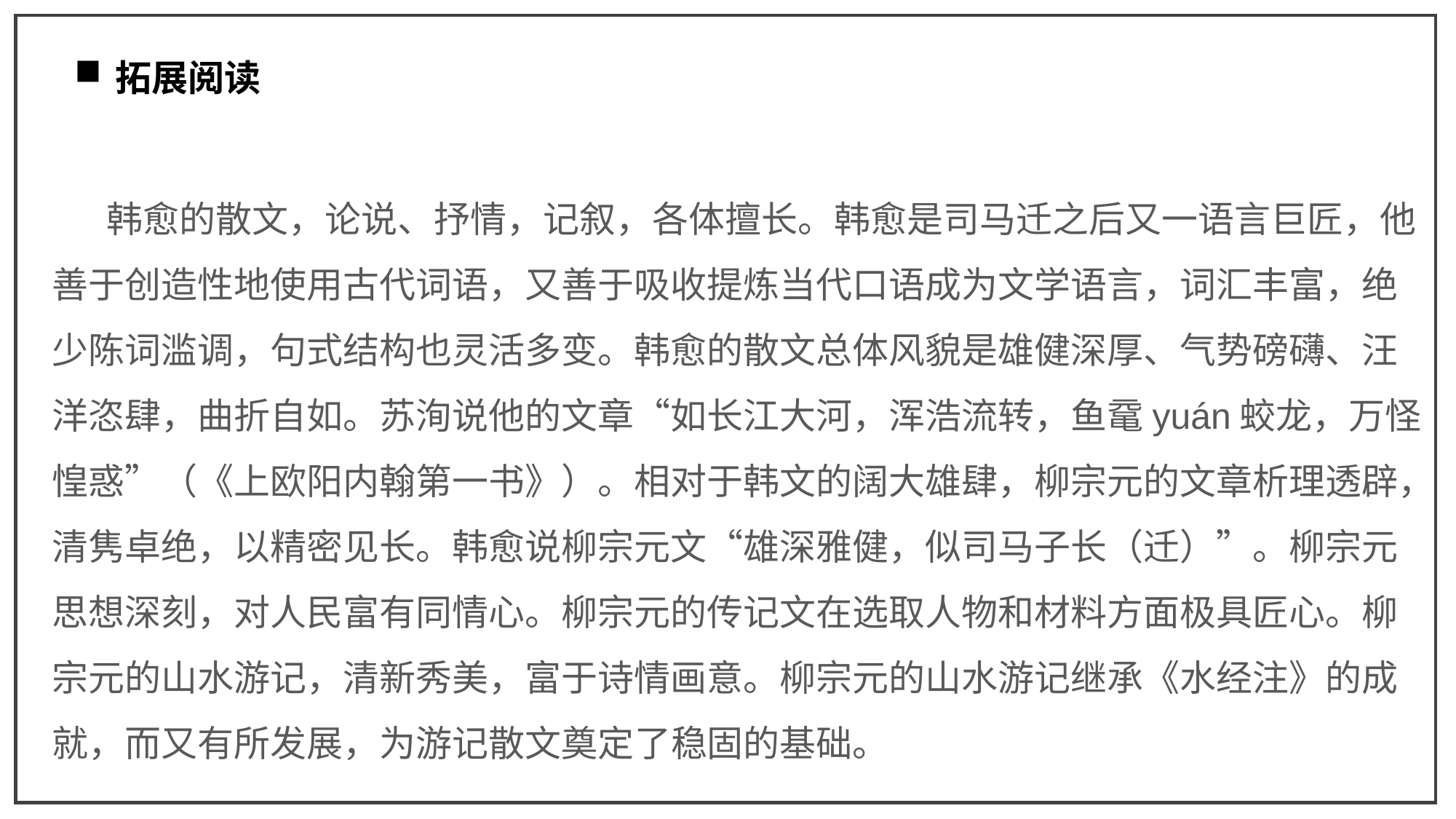

拓展阅读
韩愈的散文，论说、抒情，记叙，各体擅长。韩愈是司马迁之后又一语言巨匠，他善于创造性地使用古代词语，又善于吸收提炼当代口语成为文学语言，词汇丰富，绝少陈词滥调，句式结构也灵活多变。韩愈的散文总体风貌是雄健深厚、气势磅礴、汪洋恣肆，曲折自如。苏洵说他的文章“如长江大河，浑浩流转，鱼鼋yuán蛟龙，万怪惶惑”（《上欧阳内翰第一书》）。相对于韩文的阔大雄肆，柳宗元的文章析理透辟，清隽卓绝，以精密见长。韩愈说柳宗元文“雄深雅健，似司马子长（迁）”。柳宗元思想深刻，对人民富有同情心。柳宗元的传记文在选取人物和材料方面极具匠心。柳宗元的山水游记，清新秀美，富于诗情画意。柳宗元的山水游记继承《水经注》的成就，而又有所发展，为游记散文奠定了稳固的基础。